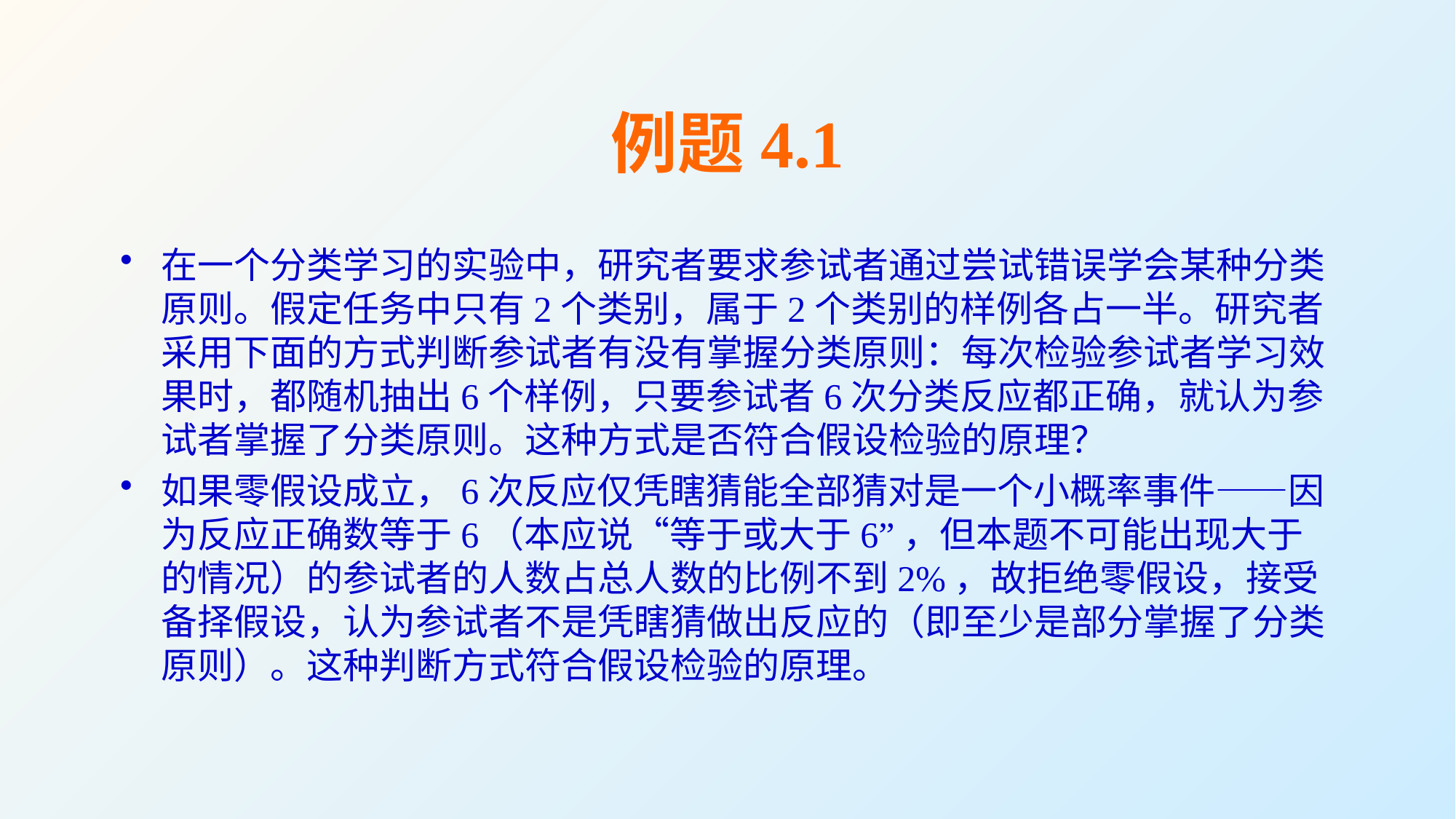

# 例题4.1
在一个分类学习的实验中，研究者要求参试者通过尝试错误学会某种分类原则。假定任务中只有2个类别，属于2个类别的样例各占一半。研究者采用下面的方式判断参试者有没有掌握分类原则：每次检验参试者学习效果时，都随机抽出6个样例，只要参试者6次分类反应都正确，就认为参试者掌握了分类原则。这种方式是否符合假设检验的原理？
如果零假设成立，6次反应仅凭瞎猜能全部猜对是一个小概率事件——因为反应正确数等于6（本应说“等于或大于6”，但本题不可能出现大于的情况）的参试者的人数占总人数的比例不到2%，故拒绝零假设，接受备择假设，认为参试者不是凭瞎猜做出反应的（即至少是部分掌握了分类原则）。这种判断方式符合假设检验的原理。